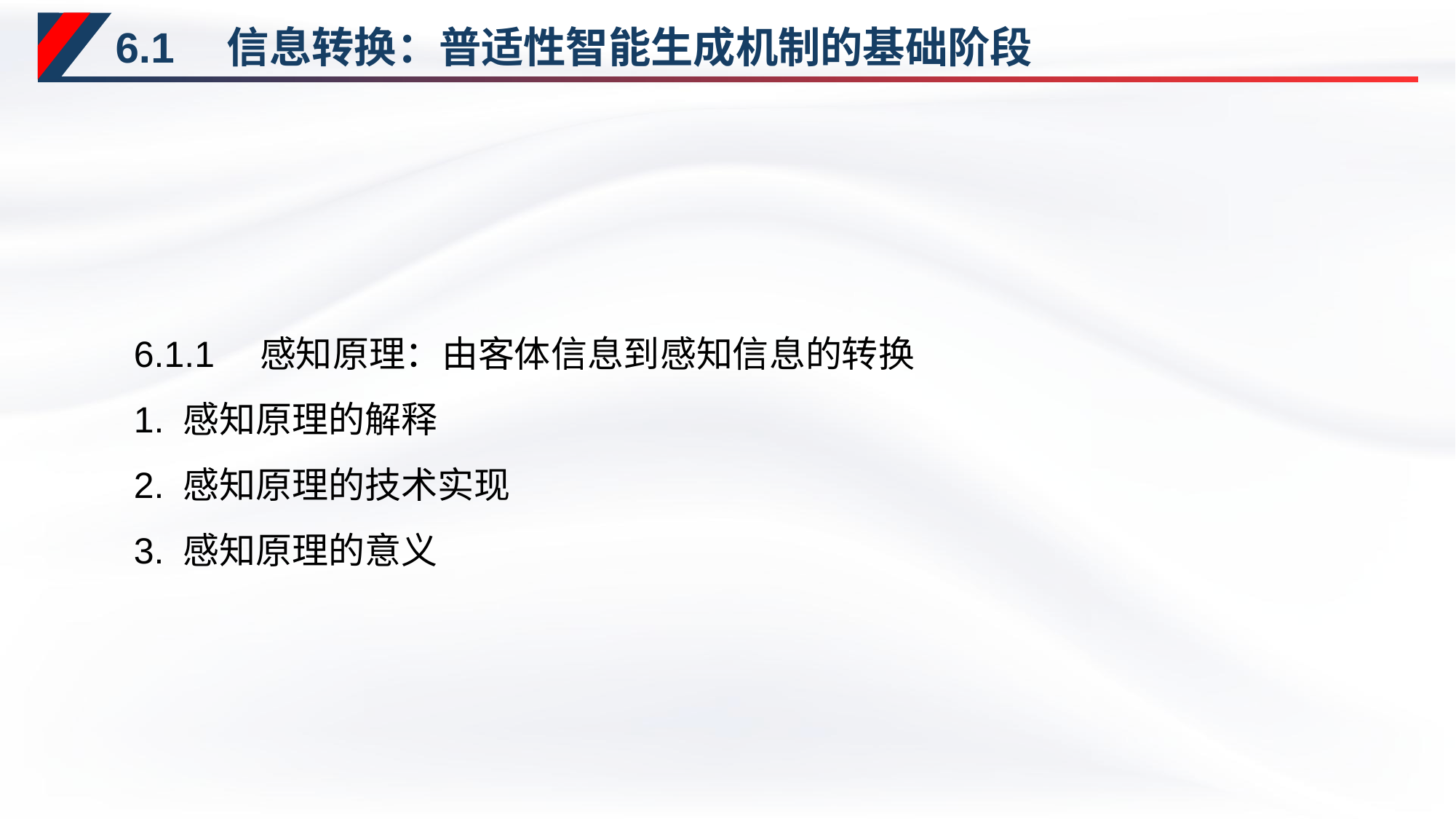

# 6.1　信息转换：普适性智能生成机制的基础阶段
6.1.1　感知原理：由客体信息到感知信息的转换
1. 感知原理的解释
2. 感知原理的技术实现
3. 感知原理的意义